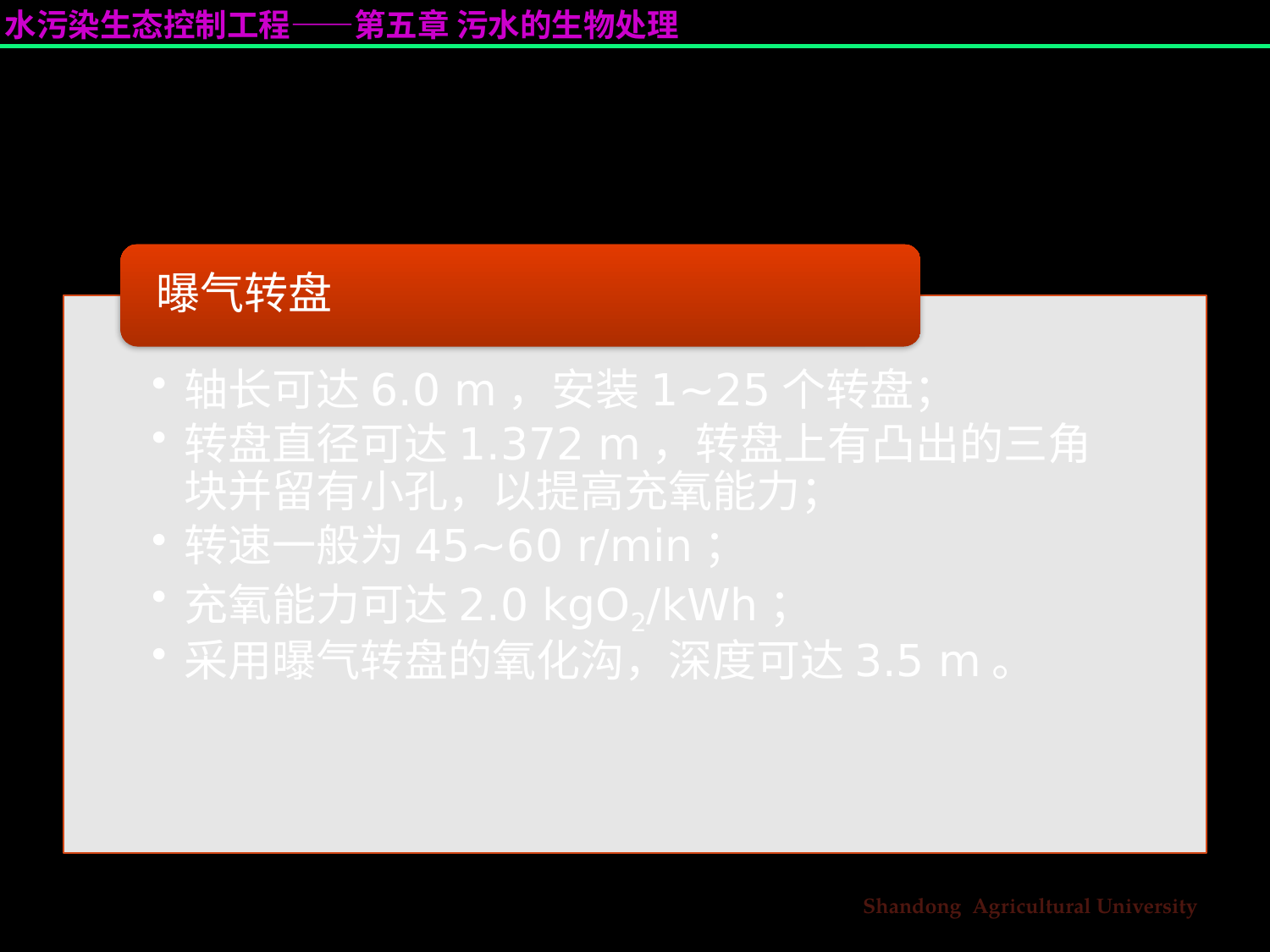

#
轴长可达6.0 m，安装1~25个转盘；
转盘直径可达1.372 m，转盘上有凸出的三角块并留有小孔，以提高充氧能力；
转速一般为45~60 r/min；
充氧能力可达2.0 kgO2/kWh；
采用曝气转盘的氧化沟，深度可达3.5 m。
曝气转盘